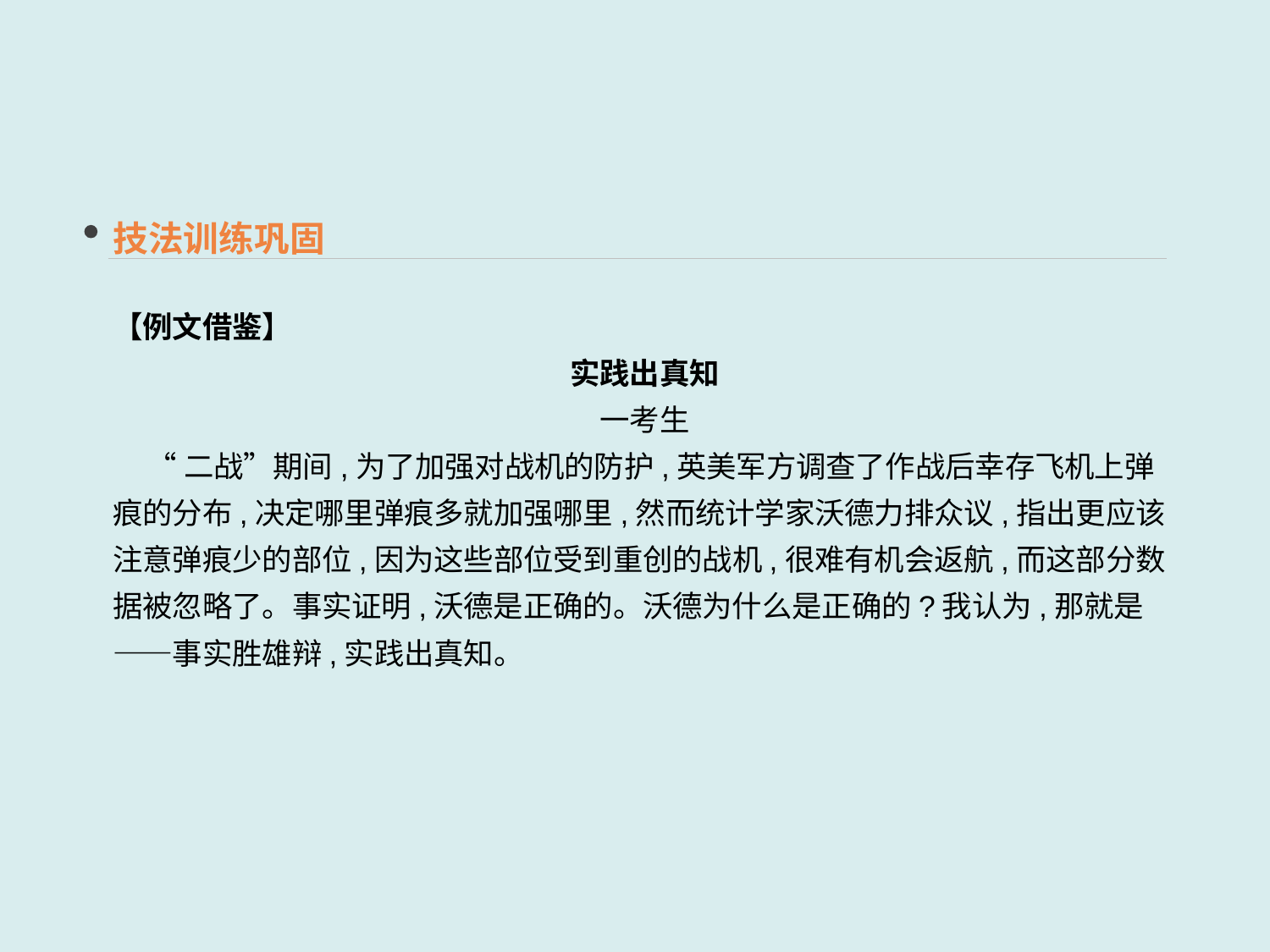

技法训练巩固

【例文借鉴】
实践出真知
一考生
     “二战”期间,为了加强对战机的防护,英美军方调查了作战后幸存飞机上弹痕的分布,决定哪里弹痕多就加强哪里,然而统计学家沃德力排众议,指出更应该注意弹痕少的部位,因为这些部位受到重创的战机,很难有机会返航,而这部分数据被忽略了。事实证明,沃德是正确的。沃德为什么是正确的?我认为,那就是——事实胜雄辩,实践出真知。